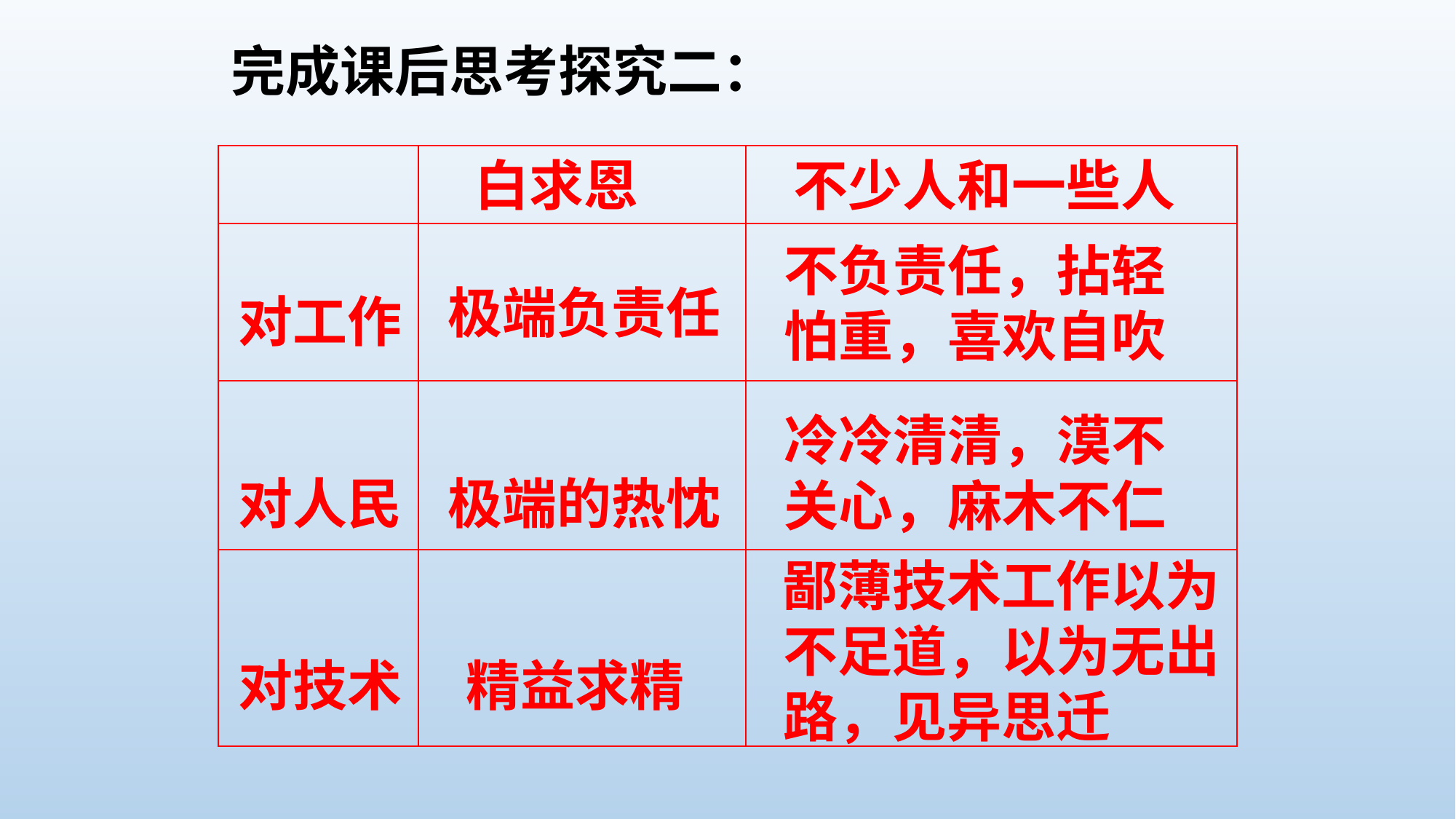

完成课后思考探究二：
|  |  |  |
| --- | --- | --- |
|  |  |  |
|  |  |  |
|  |  |  |
白求恩
不少人和一些人
不负责任，拈轻怕重，喜欢自吹
极端负责任
对工作
冷冷清清，漠不关心，麻木不仁
对人民
极端的热忱
鄙薄技术工作以为不足道，以为无出路，见异思迁
对技术
精益求精

11